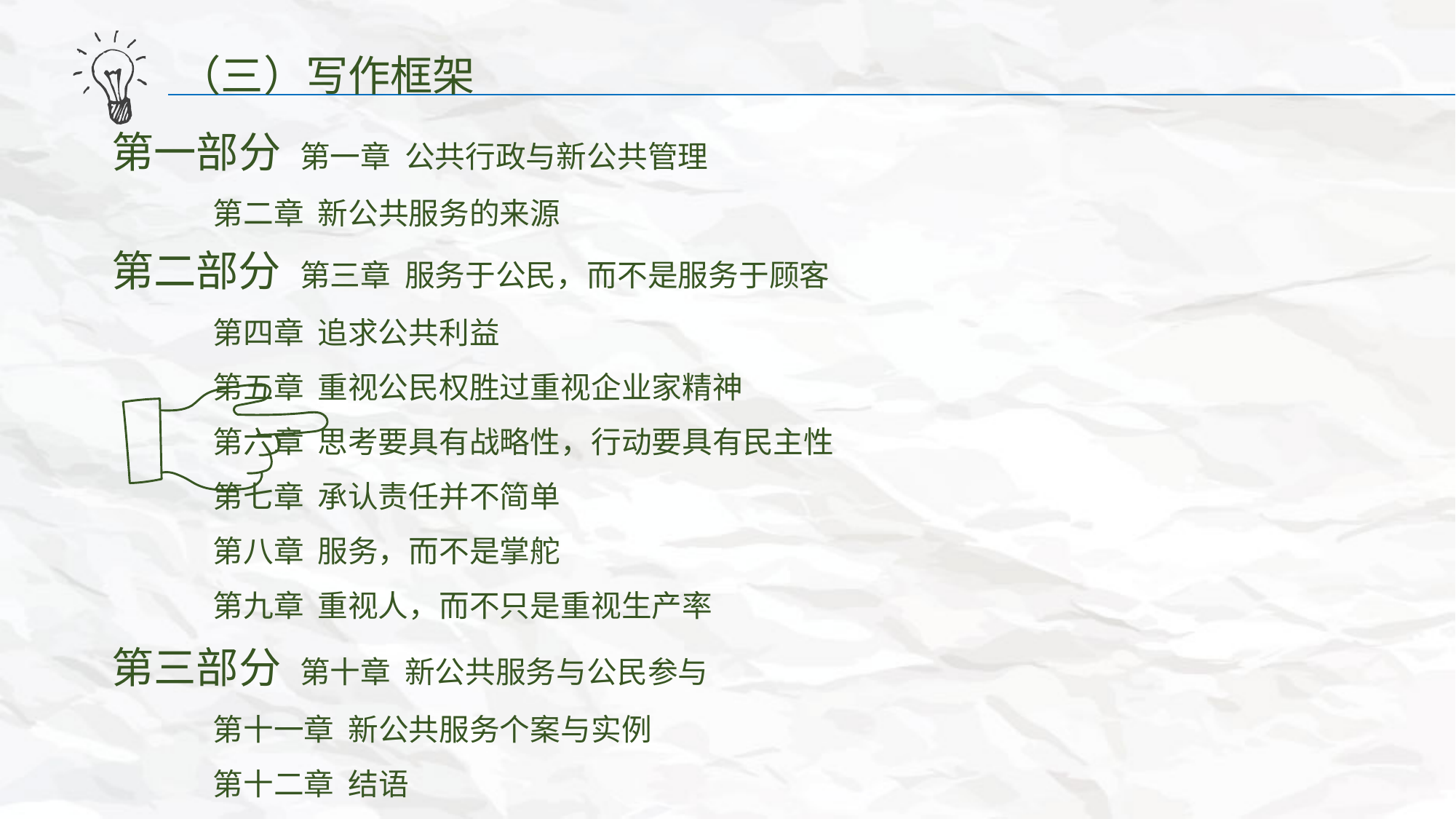

（三）写作框架
第一部分  第一章  公共行政与新公共管理
              第二章  新公共服务的来源
第二部分  第三章  服务于公民，而不是服务于顾客
              第四章  追求公共利益
              第五章  重视公民权胜过重视企业家精神
              第六章  思考要具有战略性，行动要具有民主性
              第七章  承认责任并不简单
              第八章  服务，而不是掌舵
              第九章  重视人，而不只是重视生产率

第三部分  第十章  新公共服务与公民参与
              第十一章  新公共服务个案与实例
              第十二章  结语